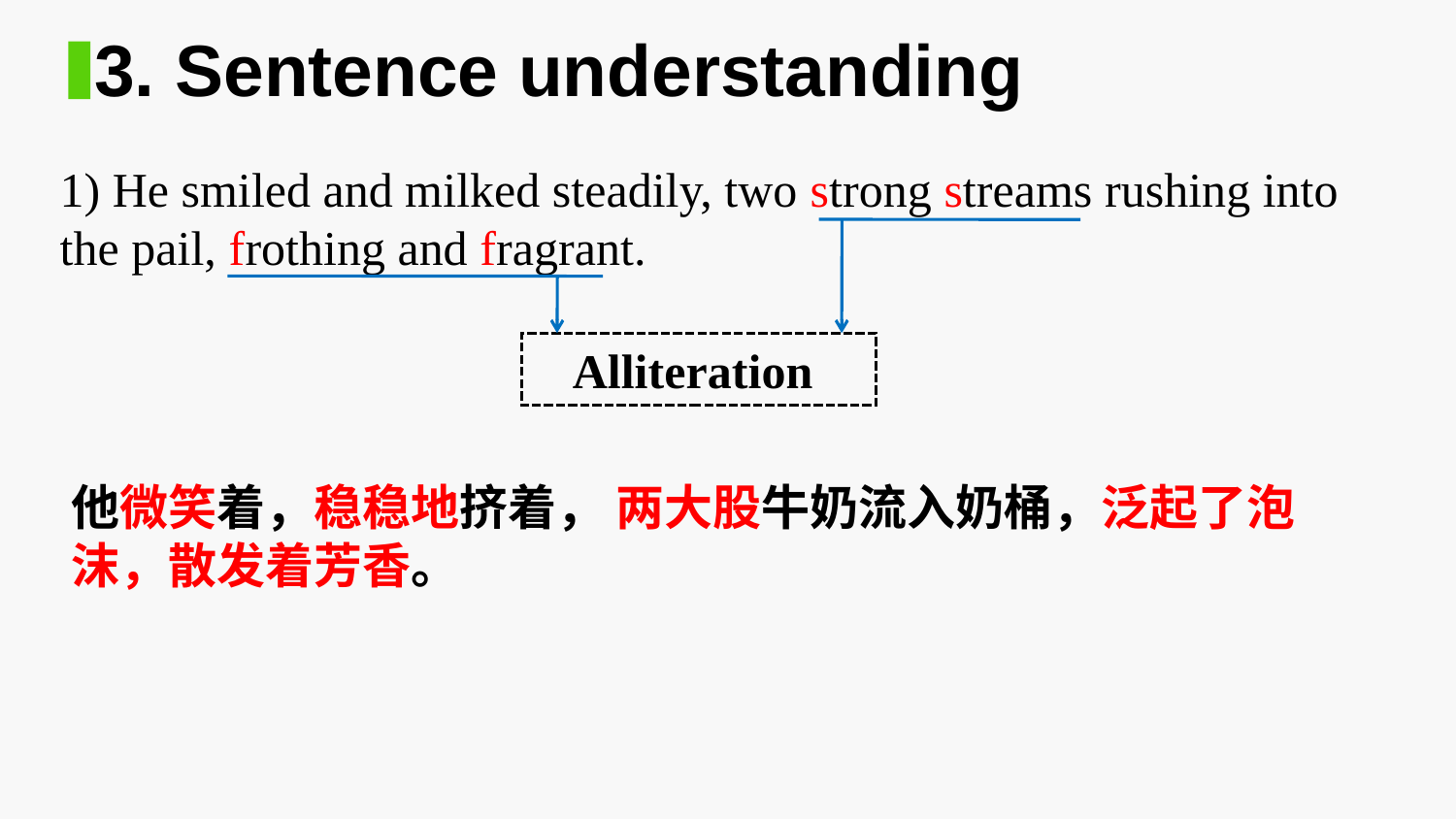

3. Sentence understanding

1) He smiled and milked steadily, two strong streams rushing into the pail, frothing and fragrant.
   Alliteration
他微笑着，稳稳地挤着， 两大股牛奶流入奶桶，泛起了泡沫，散发着芳香。